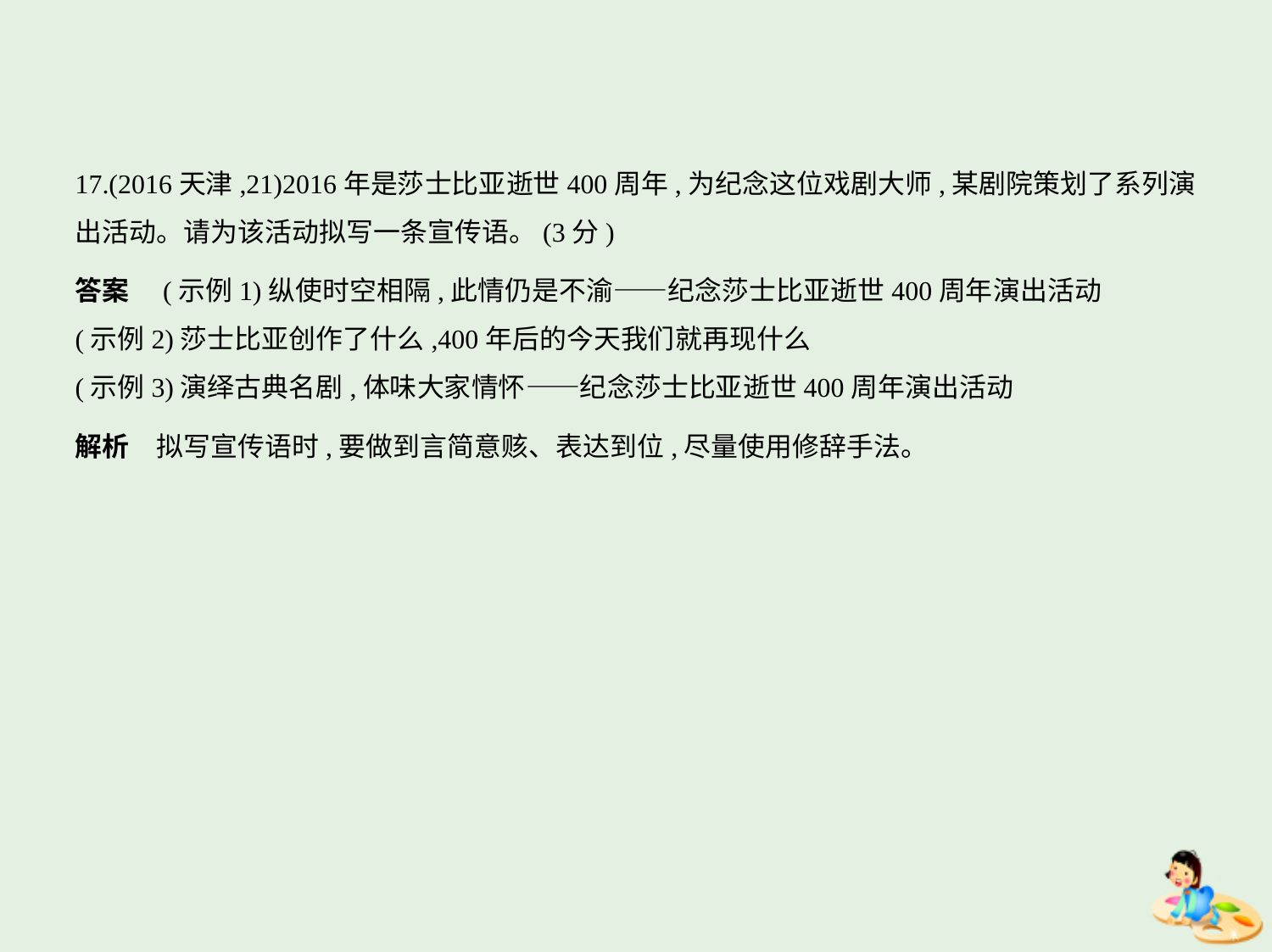

17.(2016天津,21)2016年是莎士比亚逝世400周年,为纪念这位戏剧大师,某剧院策划了系列演
出活动。请为该活动拟写一条宣传语。(3分)
答案　(示例1)纵使时空相隔,此情仍是不渝——纪念莎士比亚逝世400周年演出活动
(示例2)莎士比亚创作了什么,400年后的今天我们就再现什么
(示例3)演绎古典名剧,体味大家情怀——纪念莎士比亚逝世400周年演出活动
解析　拟写宣传语时,要做到言简意赅、表达到位,尽量使用修辞手法。